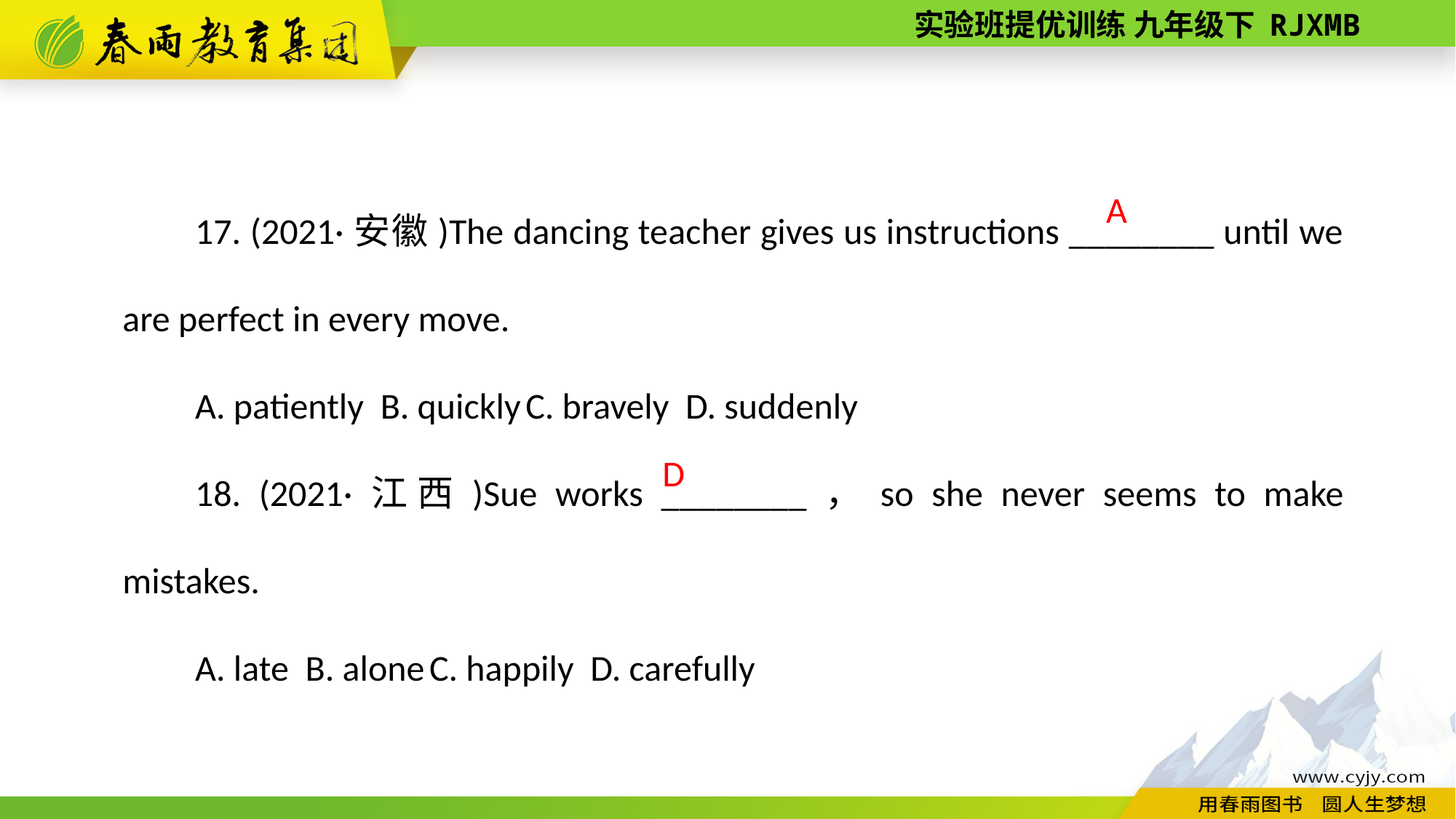

17. (2021·安徽)The dancing teacher gives us instructions ________ until we are perfect in every move.
A. patiently  B. quickly C. bravely  D. suddenly
18. (2021·江西)Sue works ________，so she never seems to make mistakes.
A. late  B. alone C. happily  D. carefully
A
D